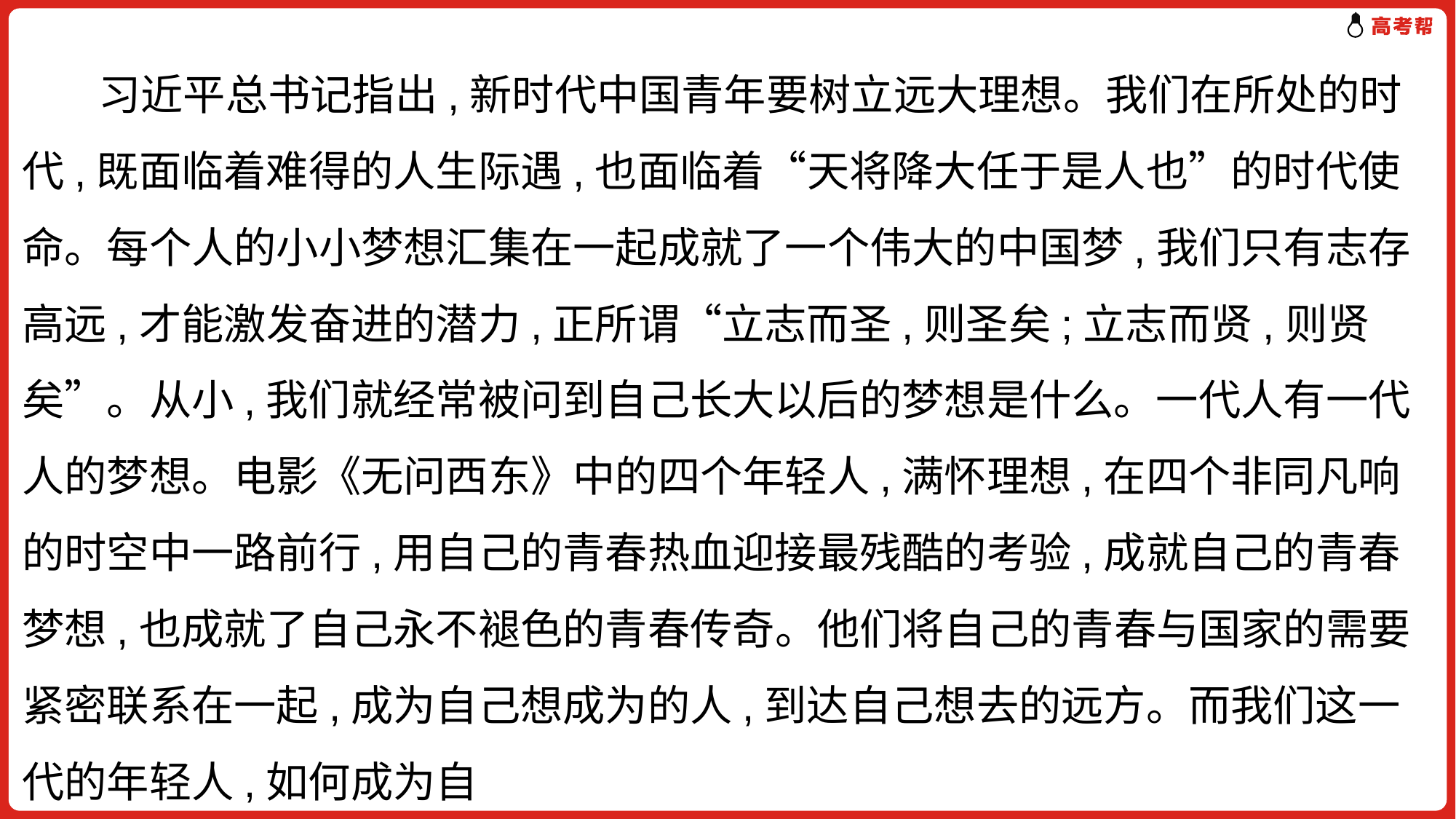

习近平总书记指出,新时代中国青年要树立远大理想。我们在所处的时代,既面临着难得的人生际遇,也面临着“天将降大任于是人也”的时代使命。每个人的小小梦想汇集在一起成就了一个伟大的中国梦,我们只有志存高远,才能激发奋进的潜力,正所谓“立志而圣,则圣矣;立志而贤,则贤矣”。从小,我们就经常被问到自己长大以后的梦想是什么。一代人有一代人的梦想。电影《无问西东》中的四个年轻人,满怀理想,在四个非同凡响的时空中一路前行,用自己的青春热血迎接最残酷的考验,成就自己的青春梦想,也成就了自己永不褪色的青春传奇。他们将自己的青春与国家的需要紧密联系在一起,成为自己想成为的人,到达自己想去的远方。而我们这一代的年轻人,如何成为自